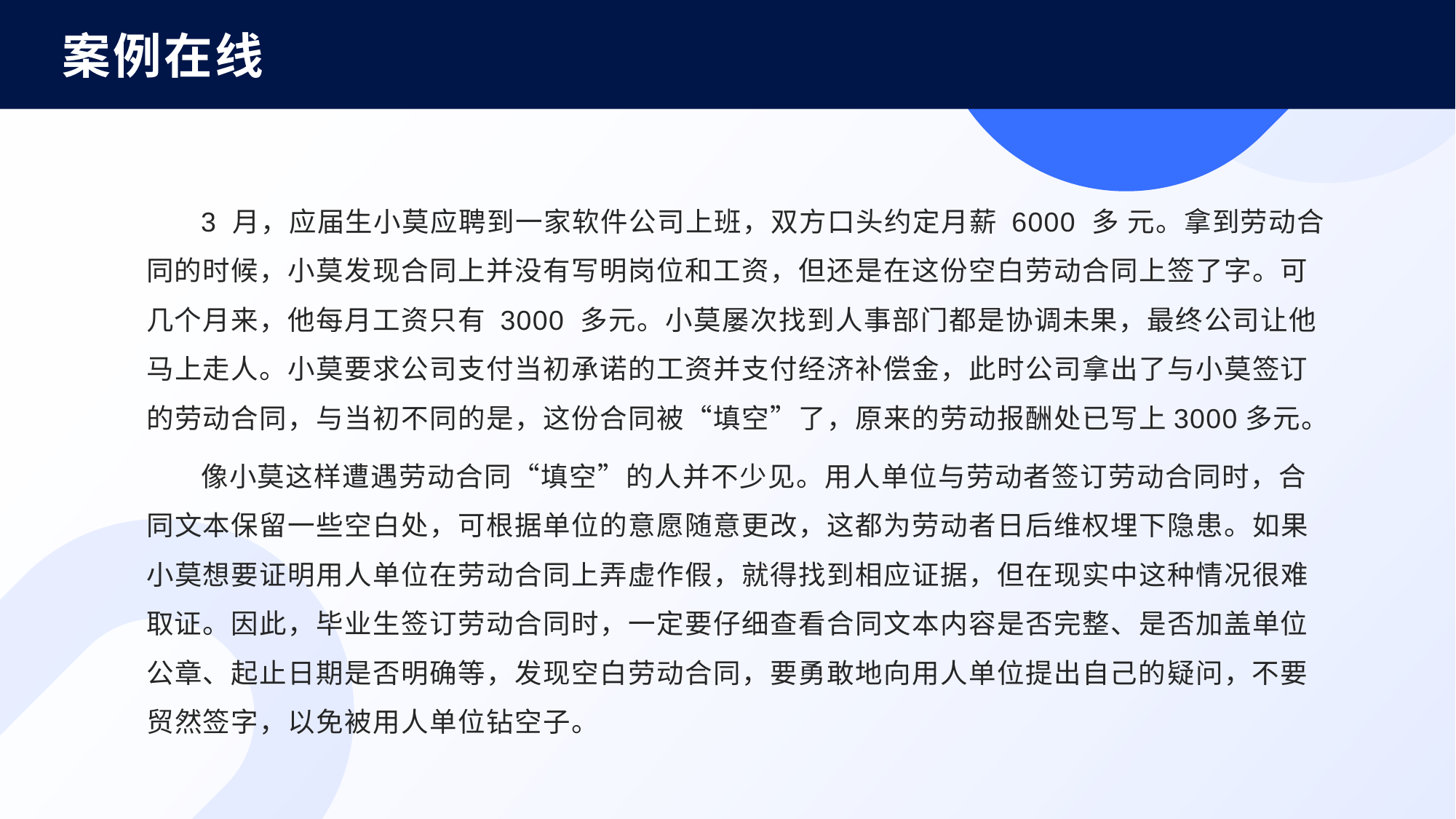

案例在线
3 月，应届生小莫应聘到一家软件公司上班，双方口头约定月薪 6000 多 元。拿到劳动合同的时候，小莫发现合同上并没有写明岗位和工资，但还是在这份空白劳动合同上签了字。可几个月来，他每月工资只有 3000 多元。小莫屡次找到人事部门都是协调未果，最终公司让他马上走人。小莫要求公司支付当初承诺的工资并支付经济补偿金，此时公司拿出了与小莫签订的劳动合同，与当初不同的是，这份合同被“填空”了，原来的劳动报酬处已写上3000多元。
像小莫这样遭遇劳动合同“填空”的人并不少见。用人单位与劳动者签订劳动合同时，合同文本保留一些空白处，可根据单位的意愿随意更改，这都为劳动者日后维权埋下隐患。如果小莫想要证明用人单位在劳动合同上弄虚作假，就得找到相应证据，但在现实中这种情况很难取证。因此，毕业生签订劳动合同时，一定要仔细查看合同文本内容是否完整、是否加盖单位公章、起止日期是否明确等，发现空白劳动合同，要勇敢地向用人单位提出自己的疑问，不要贸然签字，以免被用人单位钻空子。